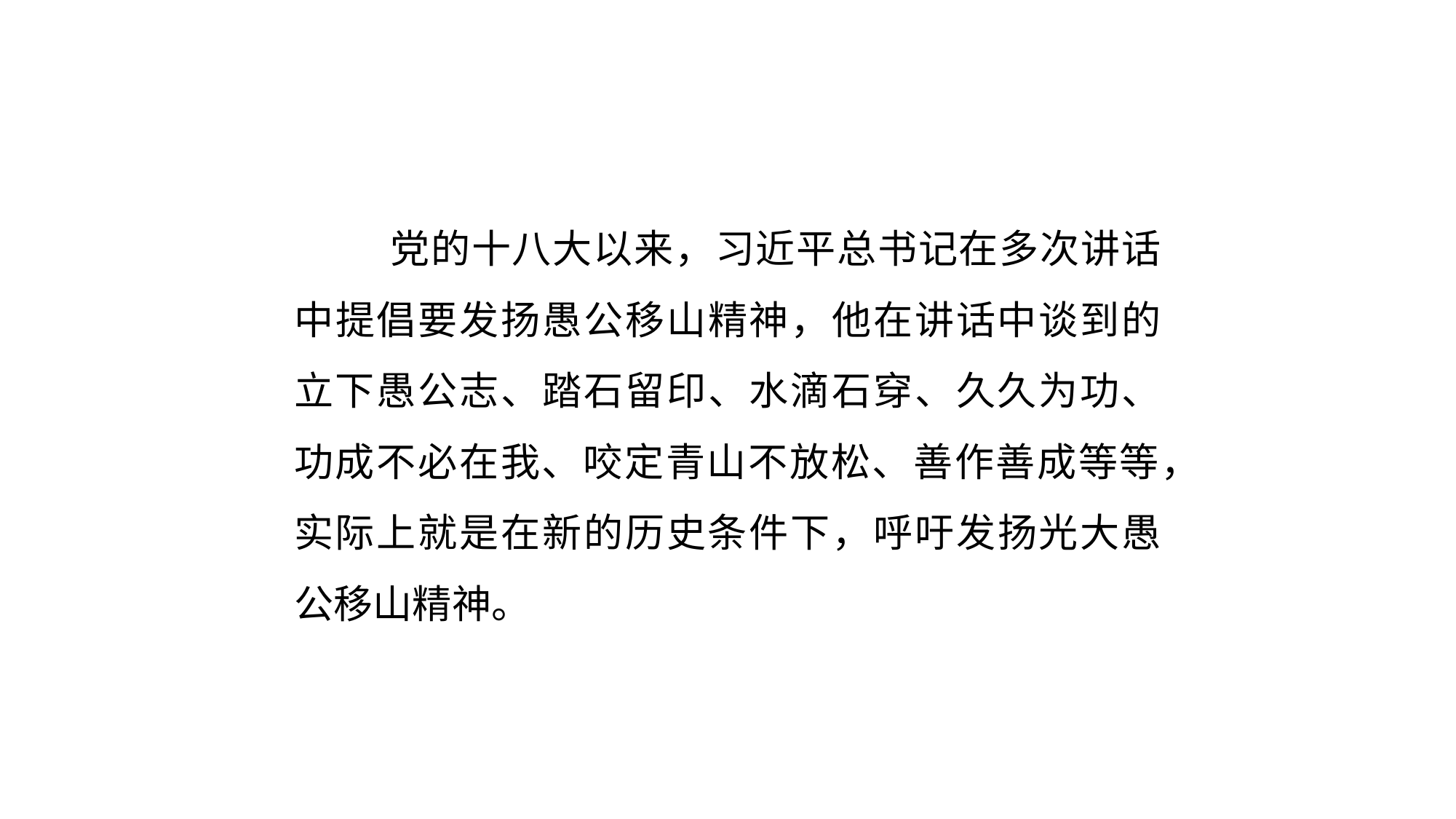

党的十八大以来，习近平总书记在多次讲话中提倡要发扬愚公移山精神，他在讲话中谈到的立下愚公志、踏石留印、水滴石穿、久久为功、功成不必在我、咬定青山不放松、善作善成等等，实际上就是在新的历史条件下，呼吁发扬光大愚公移山精神。